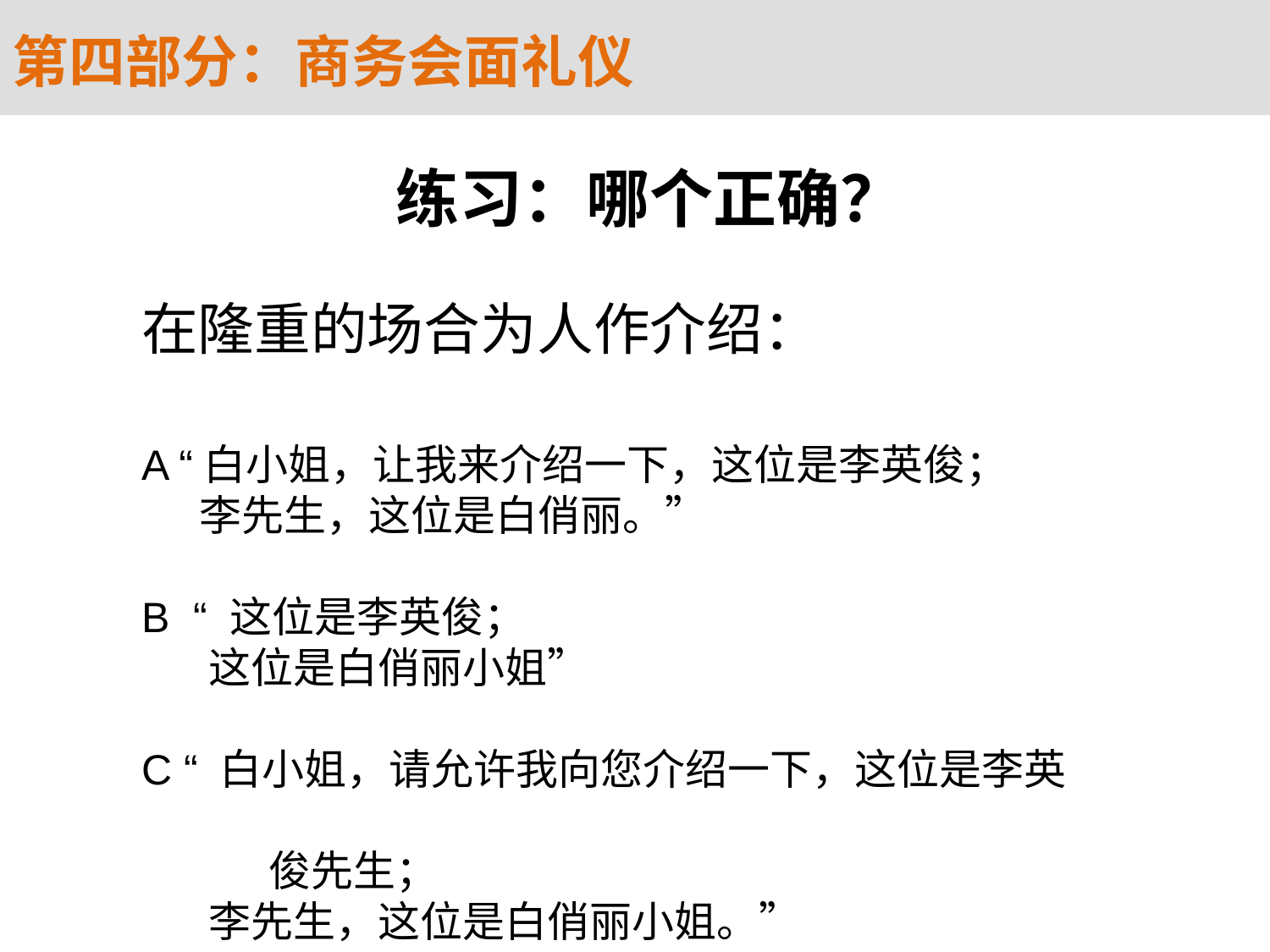

第四部分：商务会面礼仪
练习：哪个正确？
在隆重的场合为人作介绍：

A “白小姐，让我来介绍一下，这位是李英俊；
     李先生，这位是白俏丽。”

B  “ 这位是李英俊；
      这位是白俏丽小姐”

C “ 白小姐，请允许我向您介绍一下，这位是李英
　　　俊先生；
      李先生，这位是白俏丽小姐。”